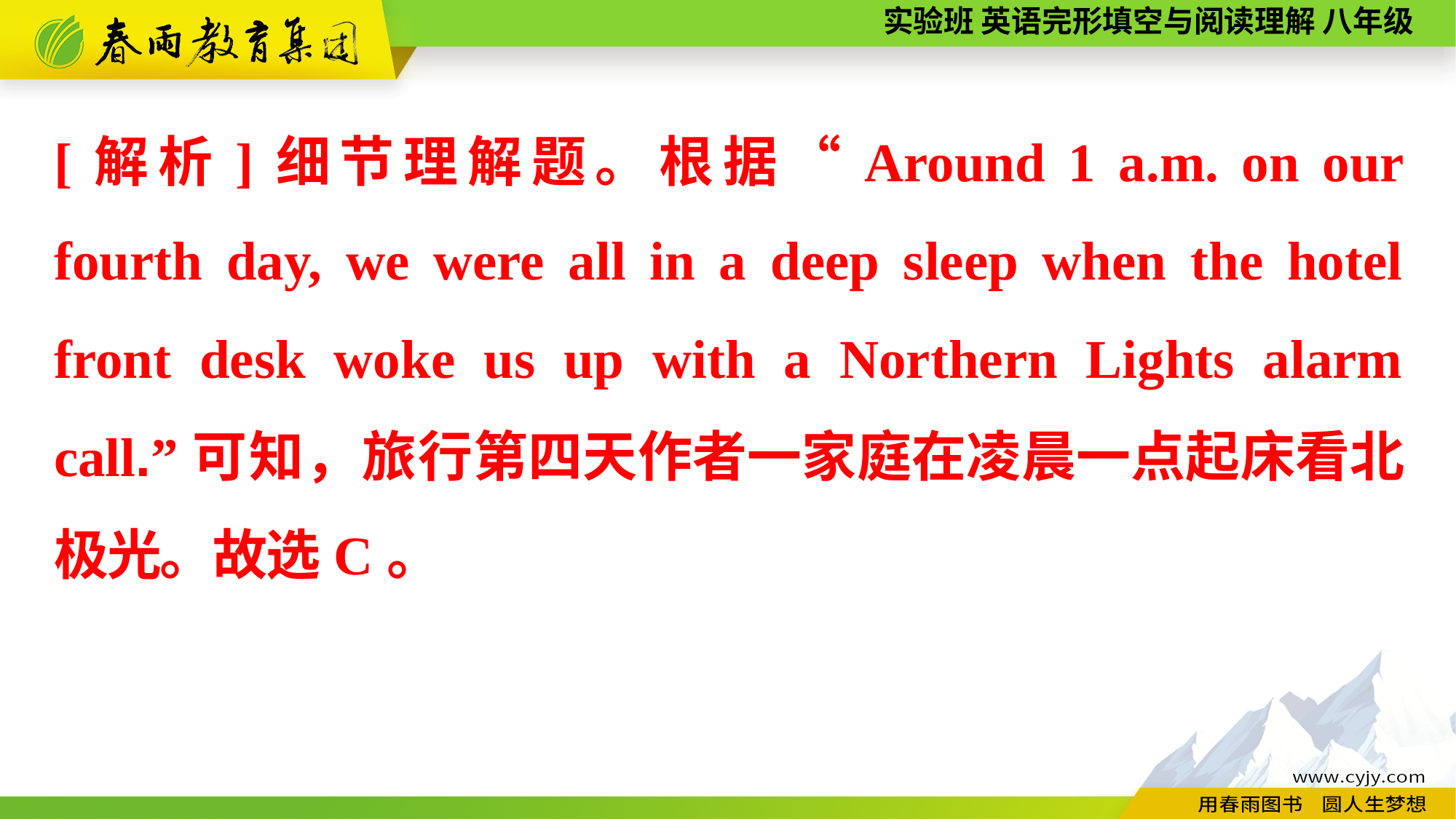

[解析]细节理解题。根据“Around 1 a.m. on our fourth day, we were all in a deep sleep when the hotel front desk woke us up with a Northern Lights alarm call.”可知，旅行第四天作者一家庭在凌晨一点起床看北极光。故选C。